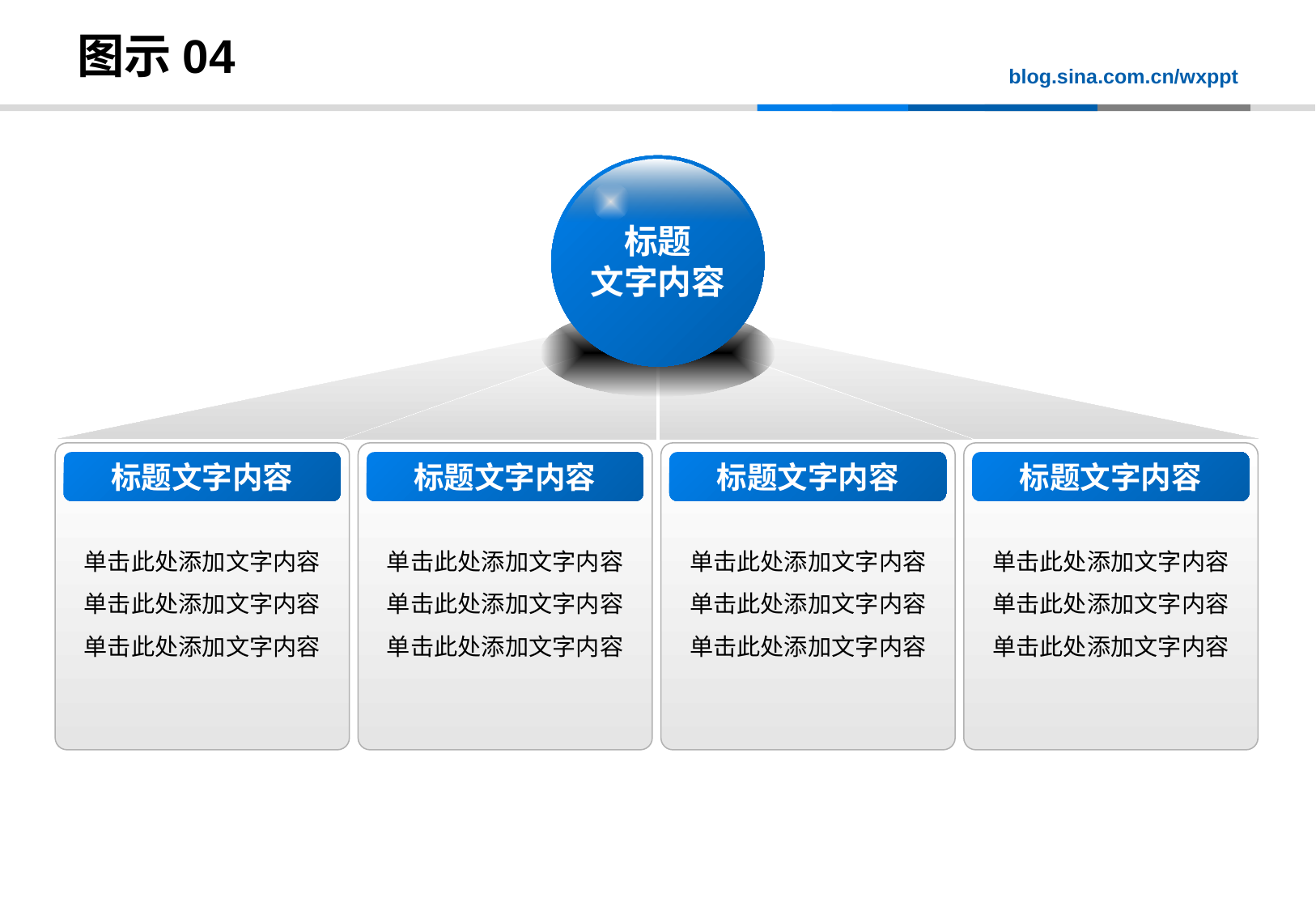

# 图示04
标题
文字内容

单击此处添加文字内容
单击此处添加文字内容
单击此处添加文字内容
标题文字内容
单击此处添加文字内容
单击此处添加文字内容
单击此处添加文字内容
标题文字内容
单击此处添加文字内容
单击此处添加文字内容
单击此处添加文字内容
标题文字内容
单击此处添加文字内容
单击此处添加文字内容
单击此处添加文字内容
标题文字内容